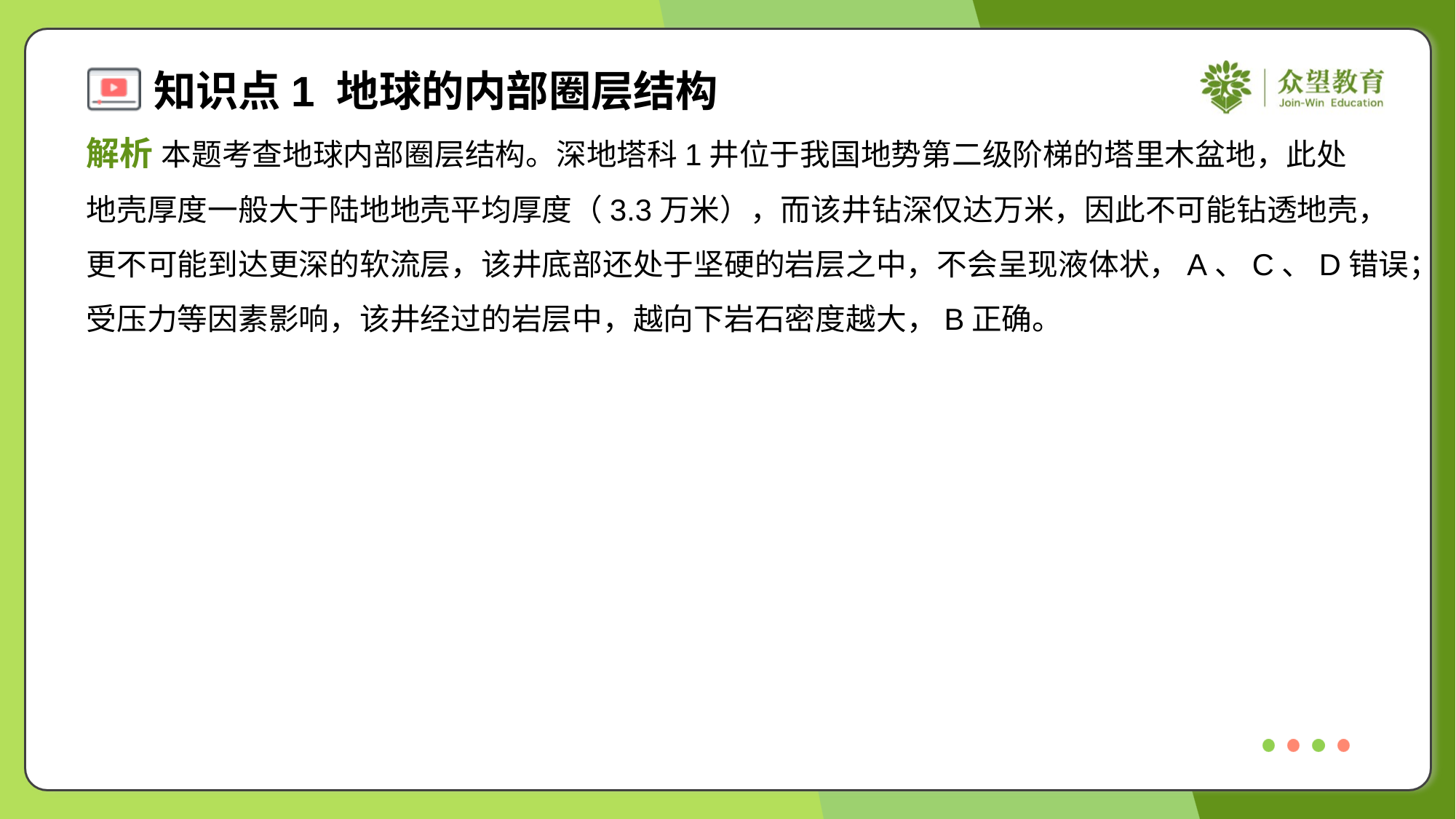

解析 本题考查地球内部圈层结构。深地塔科1井位于我国地势第二级阶梯的塔里木盆地，此处
地壳厚度一般大于陆地地壳平均厚度（3.3万米），而该井钻深仅达万米，因此不可能钻透地壳，
更不可能到达更深的软流层，该井底部还处于坚硬的岩层之中，不会呈现液体状，A、C、D错误；
受压力等因素影响，该井经过的岩层中，越向下岩石密度越大，B正确。